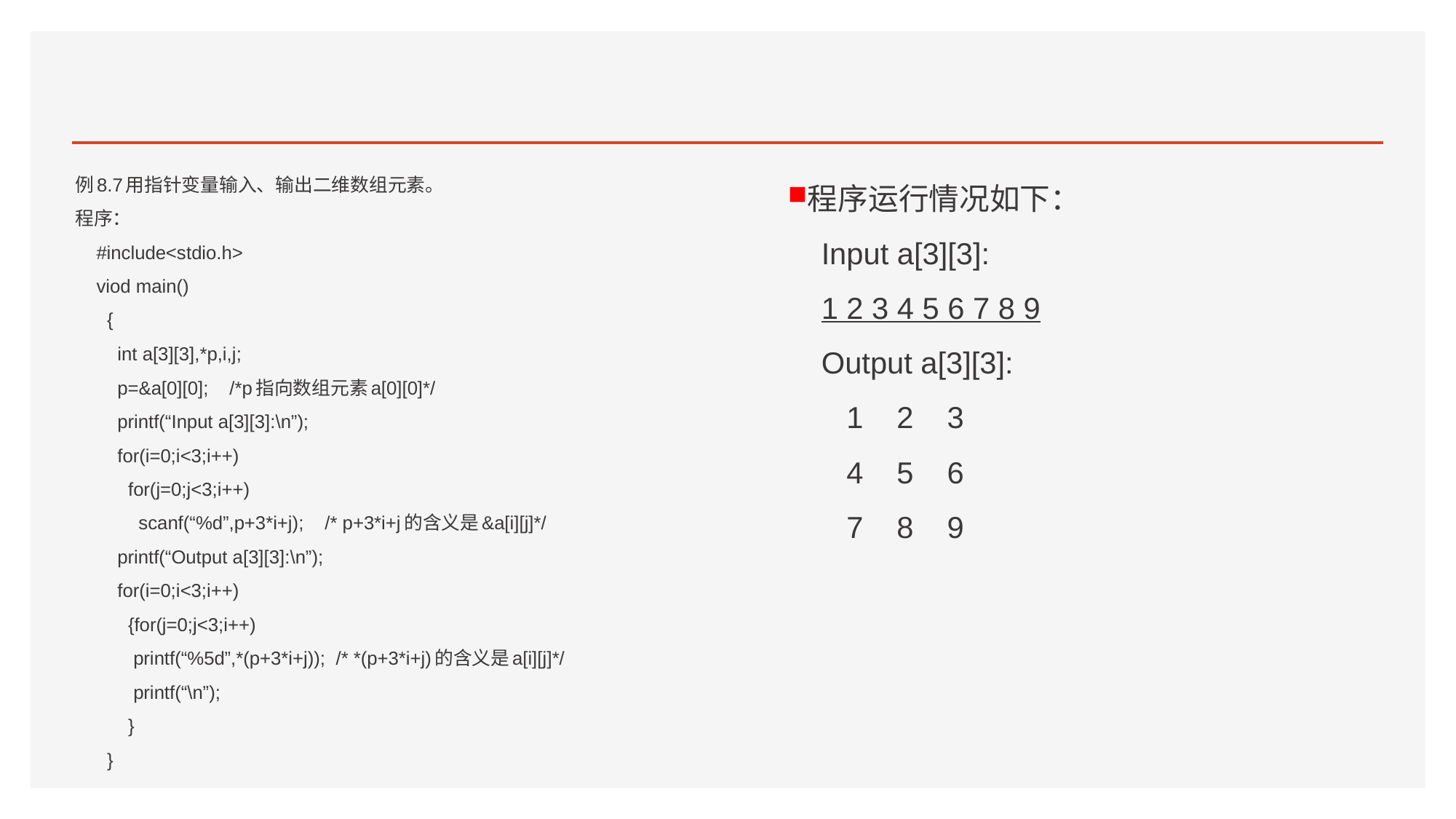

#
例8.7用指针变量输入、输出二维数组元素。
程序：
    #include<stdio.h>
    viod main()
      {
        int a[3][3],*p,i,j;
        p=&a[0][0];    /*p指向数组元素a[0][0]*/
        printf(“Input a[3][3]:\n”);
        for(i=0;i<3;i++)
          for(j=0;j<3;i++)
            scanf(“%d”,p+3*i+j);    /* p+3*i+j的含义是&a[i][j]*/
        printf(“Output a[3][3]:\n”);
        for(i=0;i<3;i++)
          {for(j=0;j<3;i++)
           printf(“%5d”,*(p+3*i+j));  /* *(p+3*i+j)的含义是a[i][j]*/
           printf(“\n”);
          }
      }
程序运行情况如下：
    Input a[3][3]:
    1 2 3 4 5 6 7 8 9
    Output a[3][3]:
       1    2    3
       4    5    6
       7    8    9